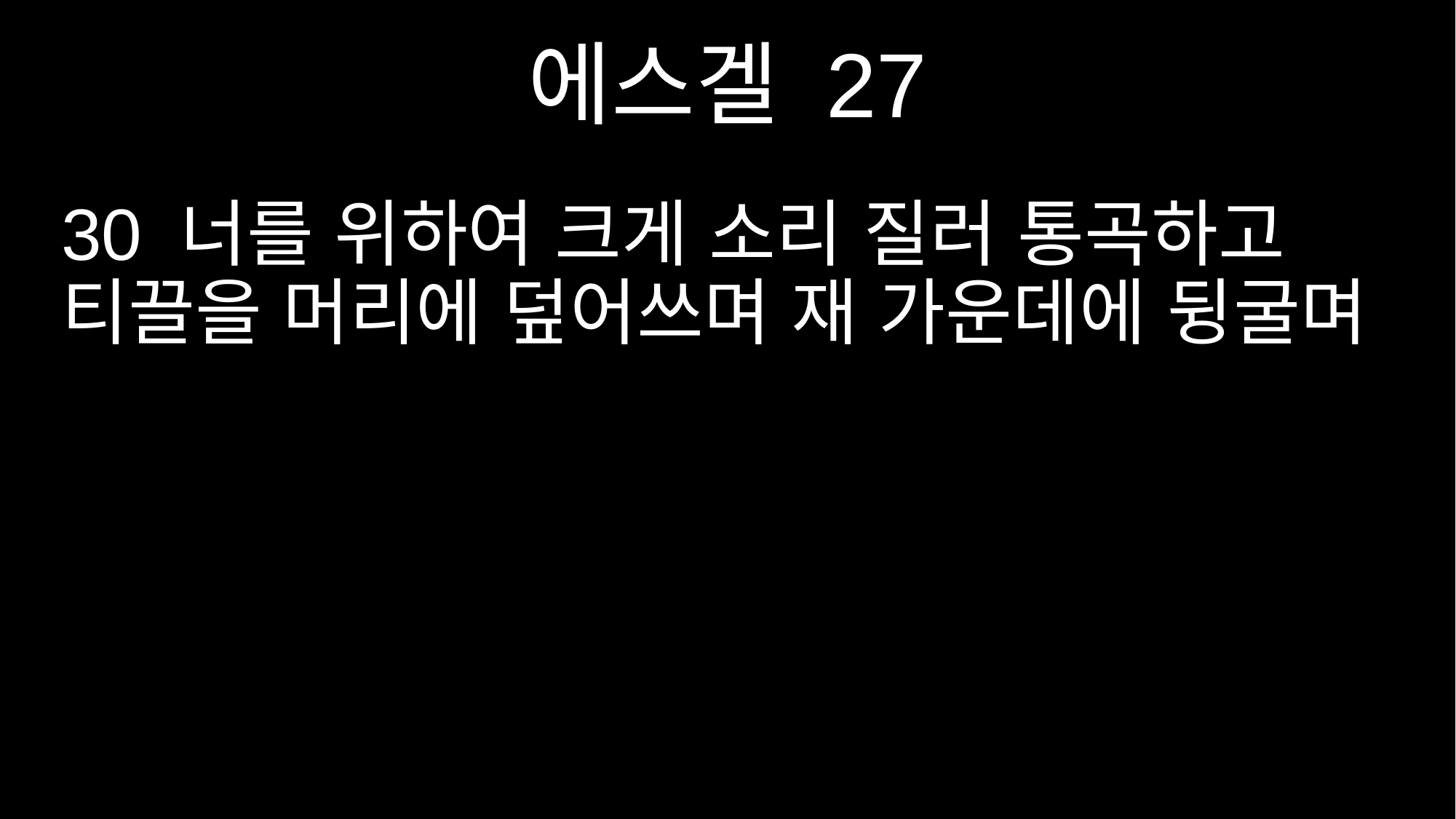

에스겔 27
30 너를 위하여 크게 소리 질러 통곡하고 티끌을 머리에 덮어쓰며 재 가운데에 뒹굴며